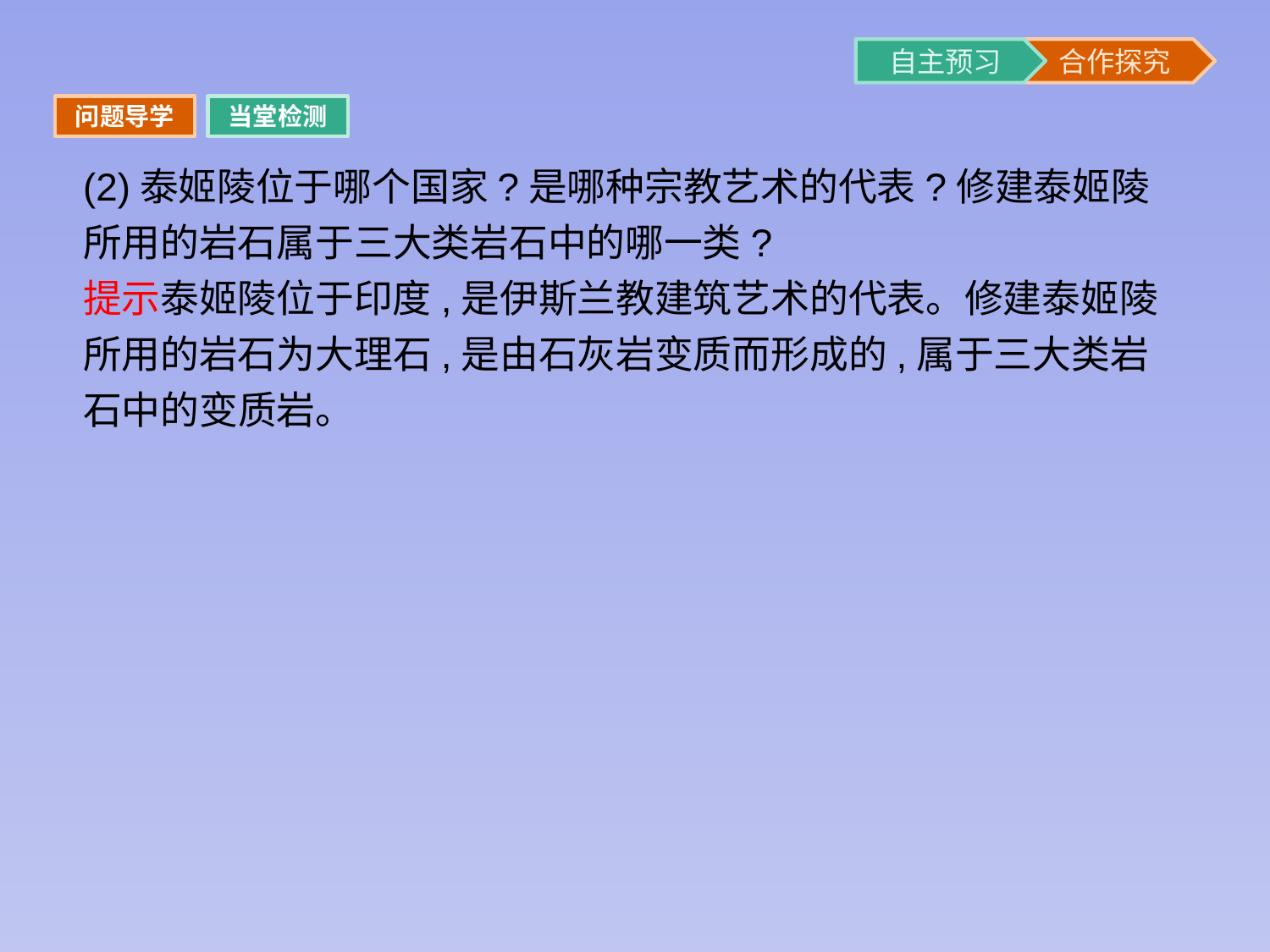

问题导学
当堂检测
(2)泰姬陵位于哪个国家?是哪种宗教艺术的代表?修建泰姬陵所用的岩石属于三大类岩石中的哪一类?
提示泰姬陵位于印度,是伊斯兰教建筑艺术的代表。修建泰姬陵所用的岩石为大理石,是由石灰岩变质而形成的,属于三大类岩石中的变质岩。